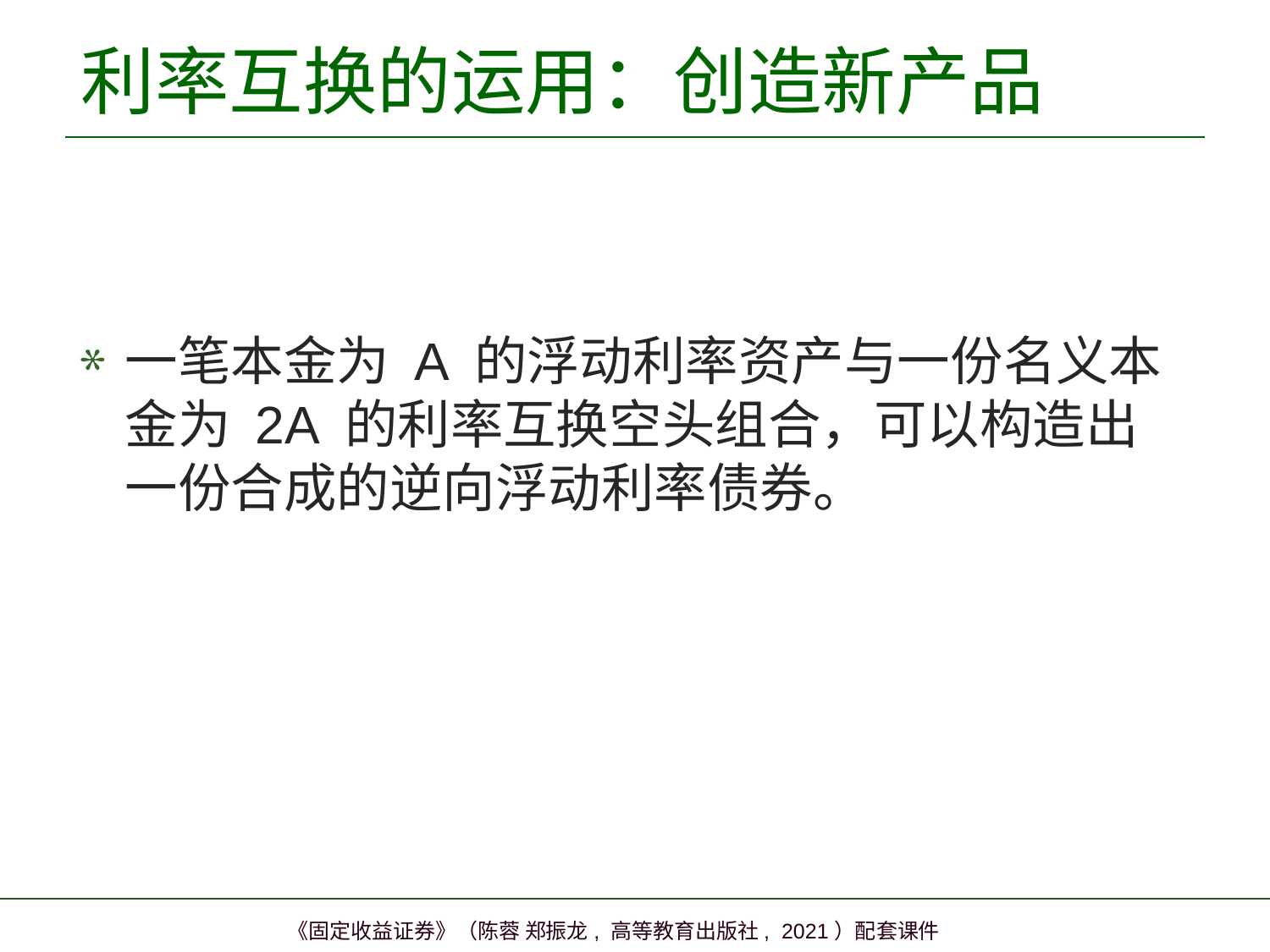

# 利率互换的运用：创造新产品

一笔本金为 A 的浮动利率资产与一份名义本金为 2A 的利率互换空头组合，可以构造出一份合成的逆向浮动利率债券。
48